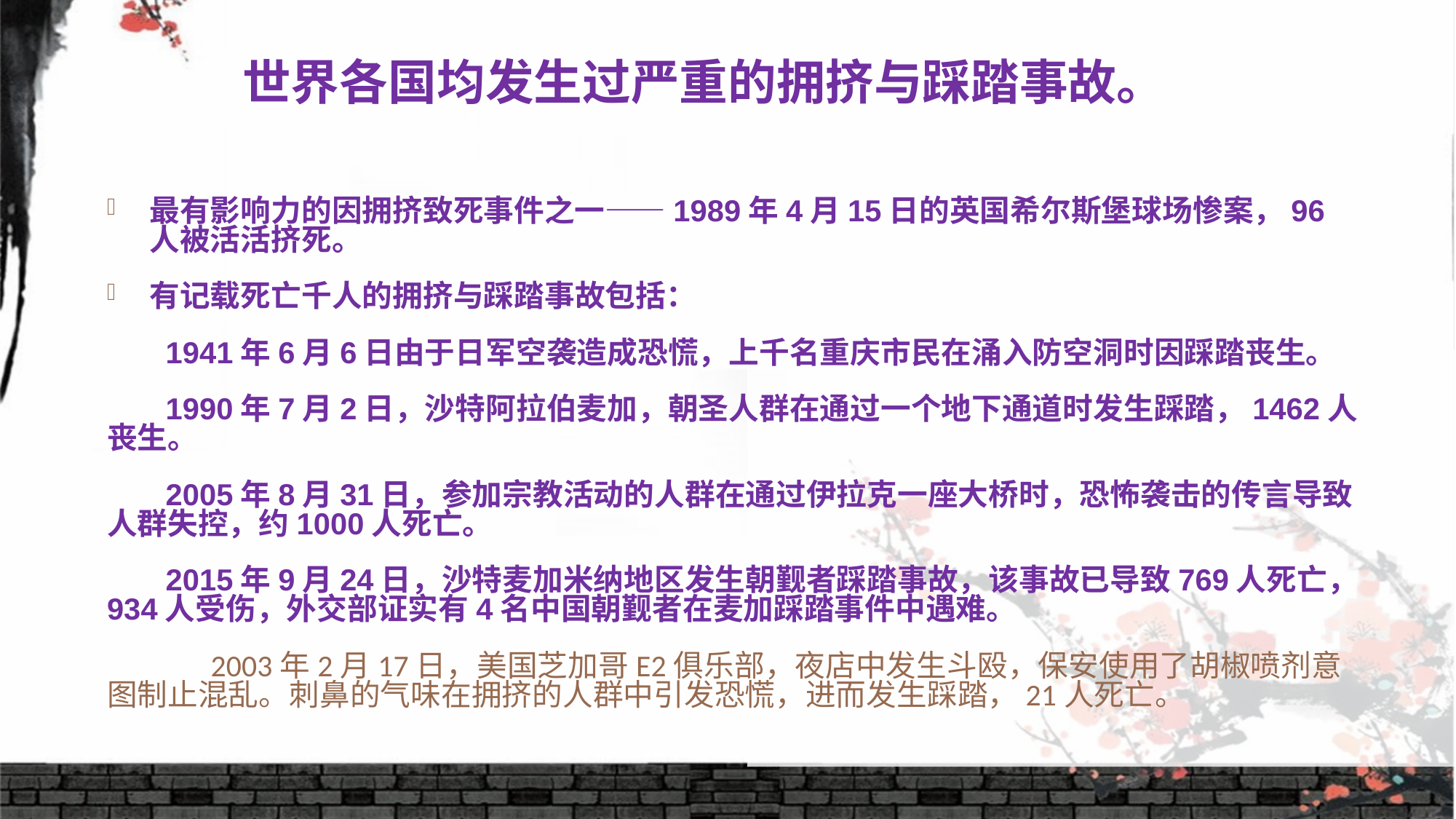

# 世界各国均发生过严重的拥挤与踩踏事故。

最有影响力的因拥挤致死事件之一——1989年4月15日的英国希尔斯堡球场惨案，96人被活活挤死。
有记载死亡千人的拥挤与踩踏事故包括：
       1941年6月6日由于日军空袭造成恐慌，上千名重庆市民在涌入防空洞时因踩踏丧生。
       1990年7月2日，沙特阿拉伯麦加，朝圣人群在通过一个地下通道时发生踩踏，1462人丧生。
       2005年8月31日，参加宗教活动的人群在通过伊拉克一座大桥时，恐怖袭击的传言导致人群失控，约1000人死亡。
       2015年9月24日，沙特麦加米纳地区发生朝觐者踩踏事故，该事故已导致769人死亡，934人受伤，外交部证实有4名中国朝觐者在麦加踩踏事件中遇难。
               2003年2月17日，美国芝加哥E2俱乐部，夜店中发生斗殴，保安使用了胡椒喷剂意图制止混乱。刺鼻的气味在拥挤的人群中引发恐慌，进而发生踩踏，21人死亡。